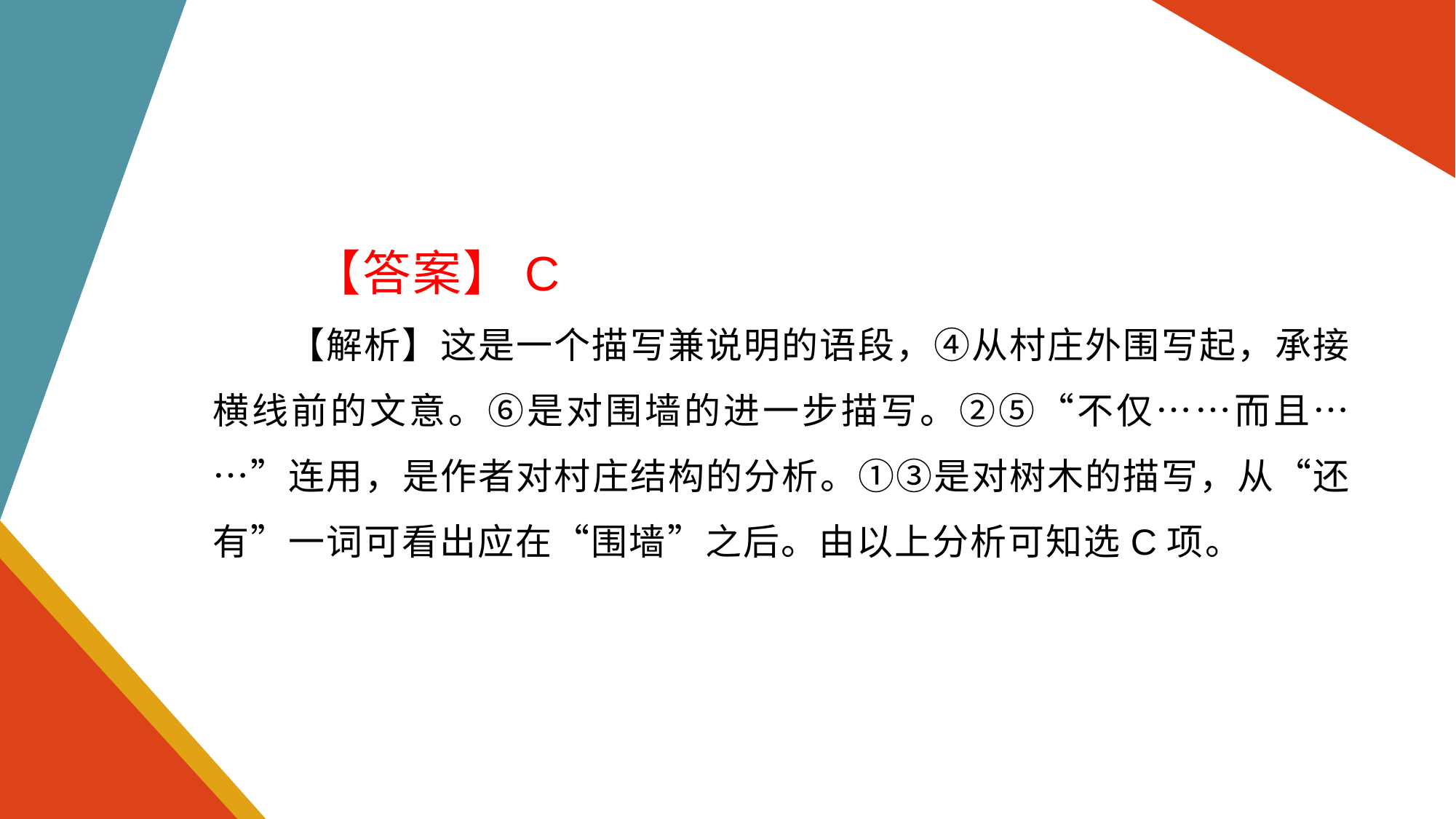

【答案】C
【解析】这是一个描写兼说明的语段，④从村庄外围写起，承接横线前的文意。⑥是对围墙的进一步描写。②⑤“不仅……而且……”连用，是作者对村庄结构的分析。①③是对树木的描写，从“还有”一词可看出应在“围墙”之后。由以上分析可知选C项。